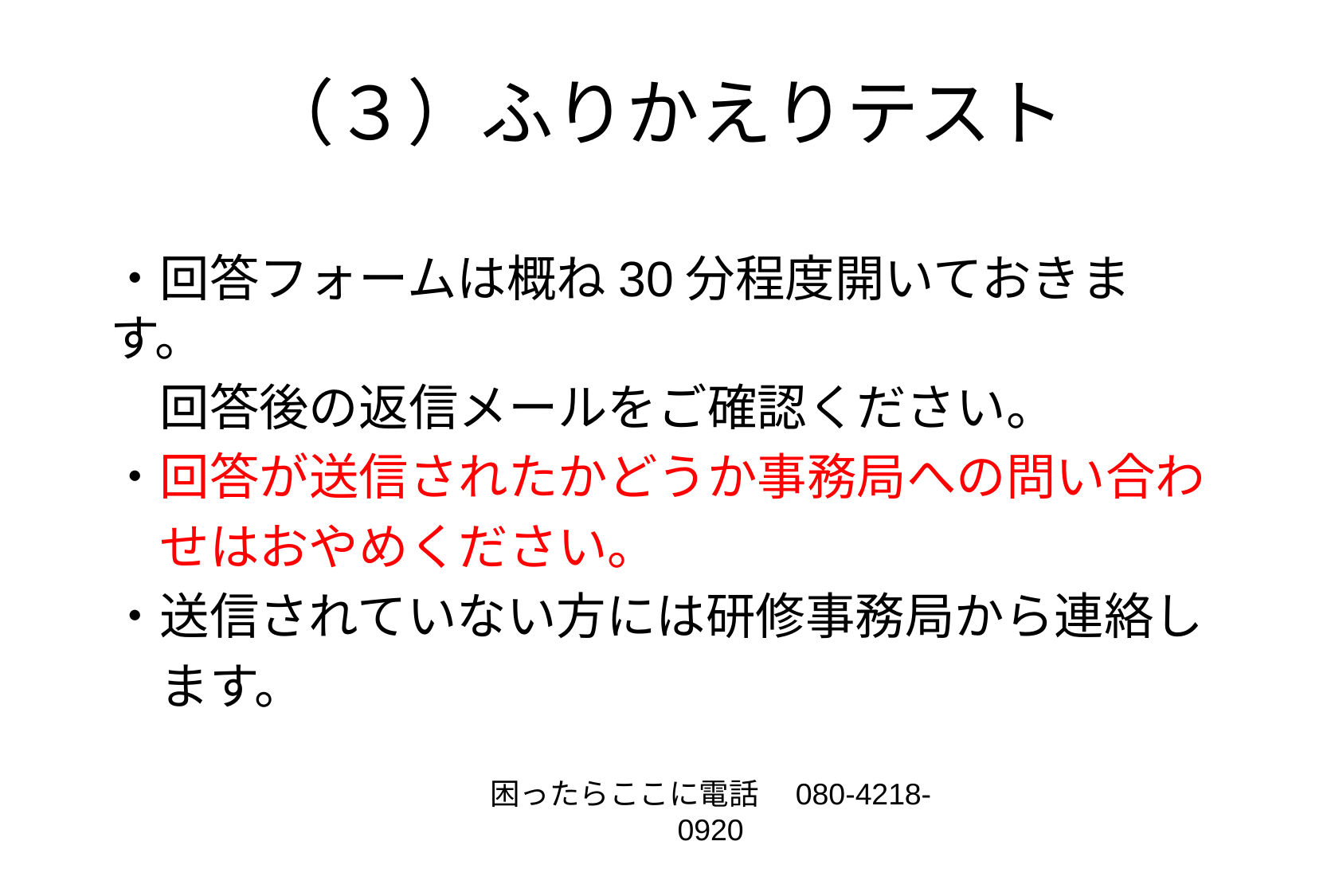

# （３）ふりかえりテスト
・回答フォームは概ね30分程度開いておきます。
　回答後の返信メールをご確認ください。
・回答が送信されたかどうか事務局への問い合わ
　せはおやめください。
・送信されていない方には研修事務局から連絡し
　ます。

困ったらここに電話　080-4218-0920